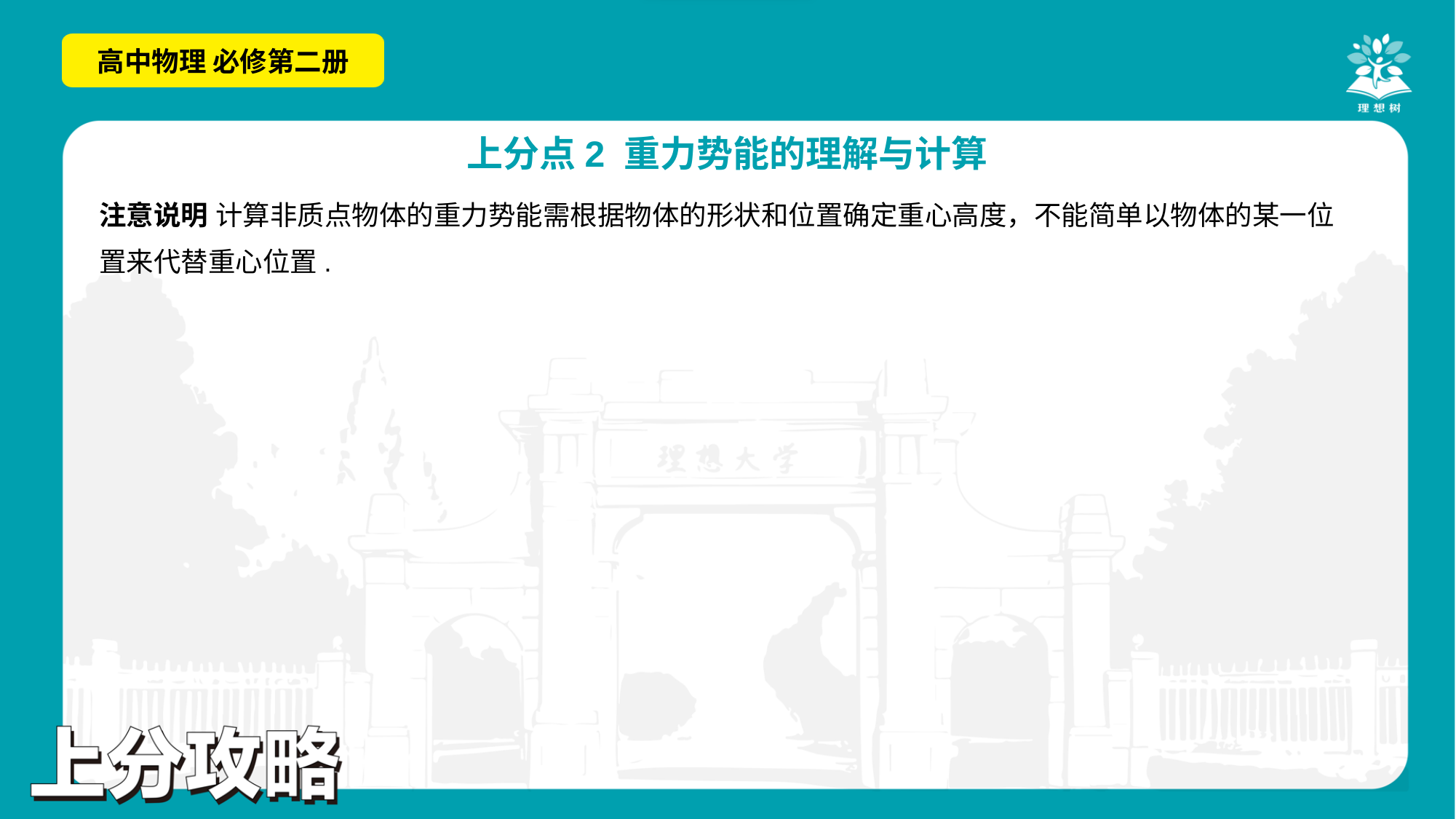

注意说明 计算非质点物体的重力势能需根据物体的形状和位置确定重心高度，不能简单以物体的某一位
置来代替重心位置.